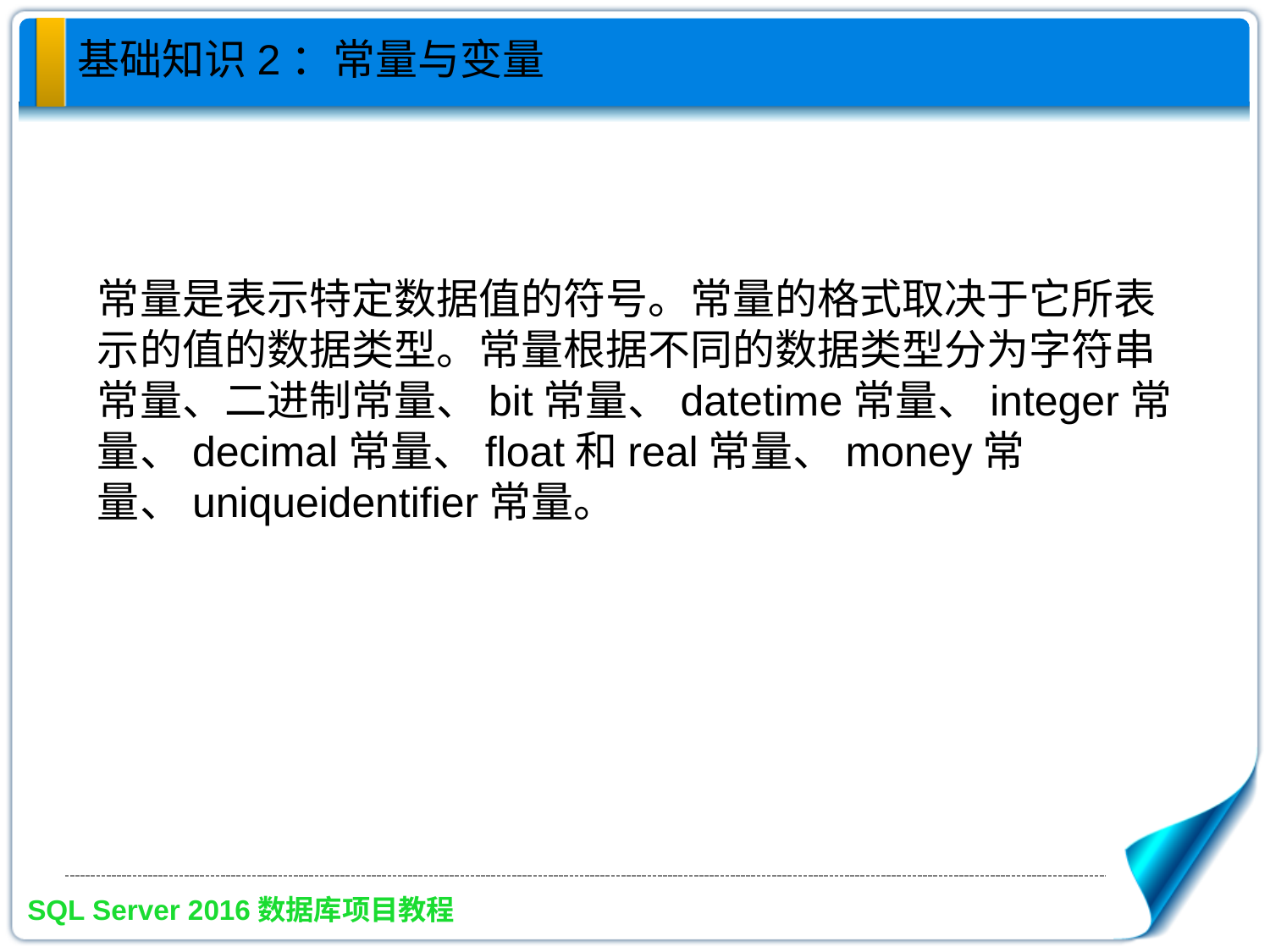

基础知识2：常量与变量
常量是表示特定数据值的符号。常量的格式取决于它所表示的值的数据类型。常量根据不同的数据类型分为字符串常量、二进制常量、bit常量、datetime常量、integer常量、decimal常量、float和real常量、money常量、uniqueidentifier常量。